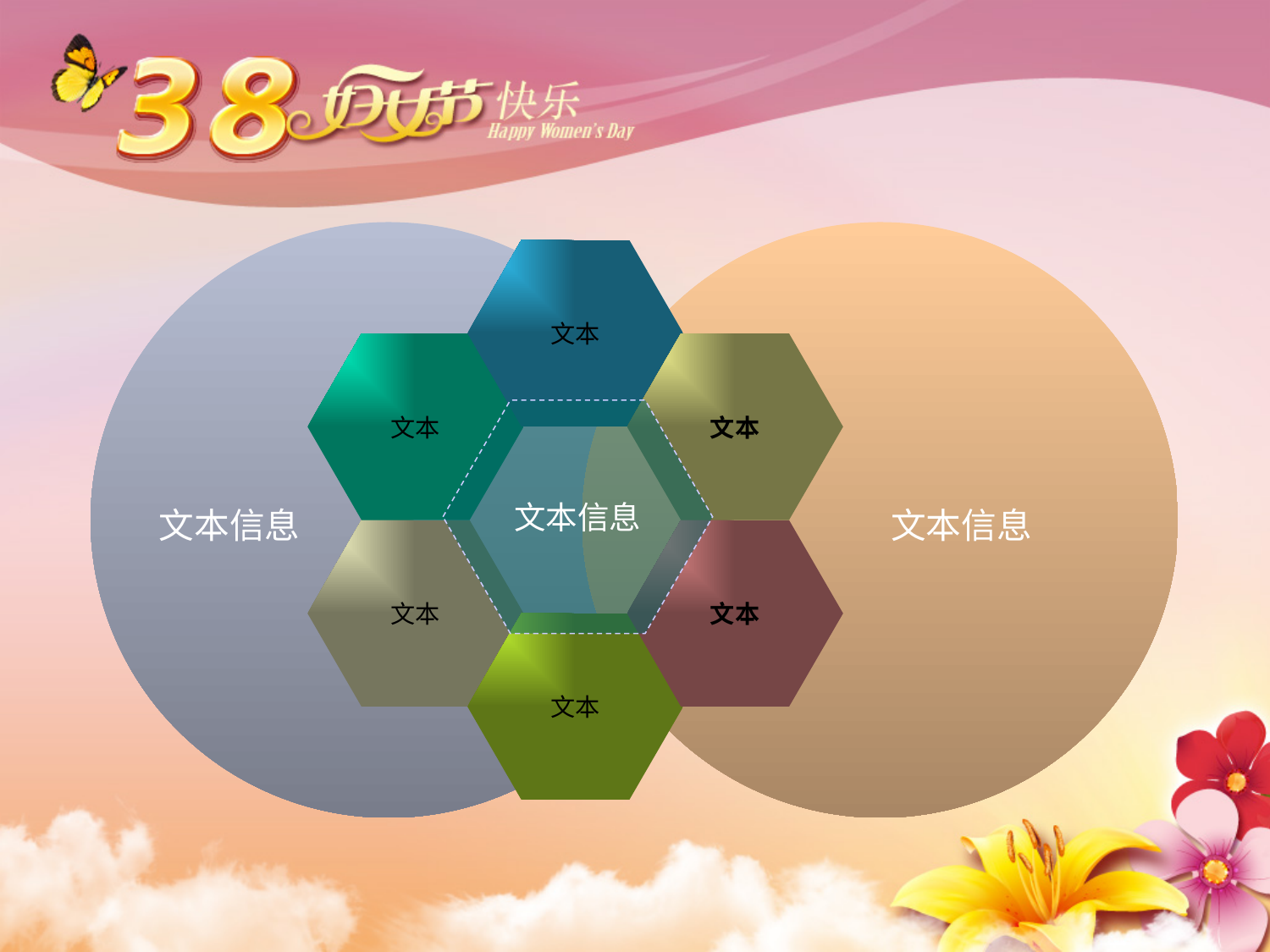

文本
文本
文本
文本信息
文本信息
文本信息
文本
文本
文本